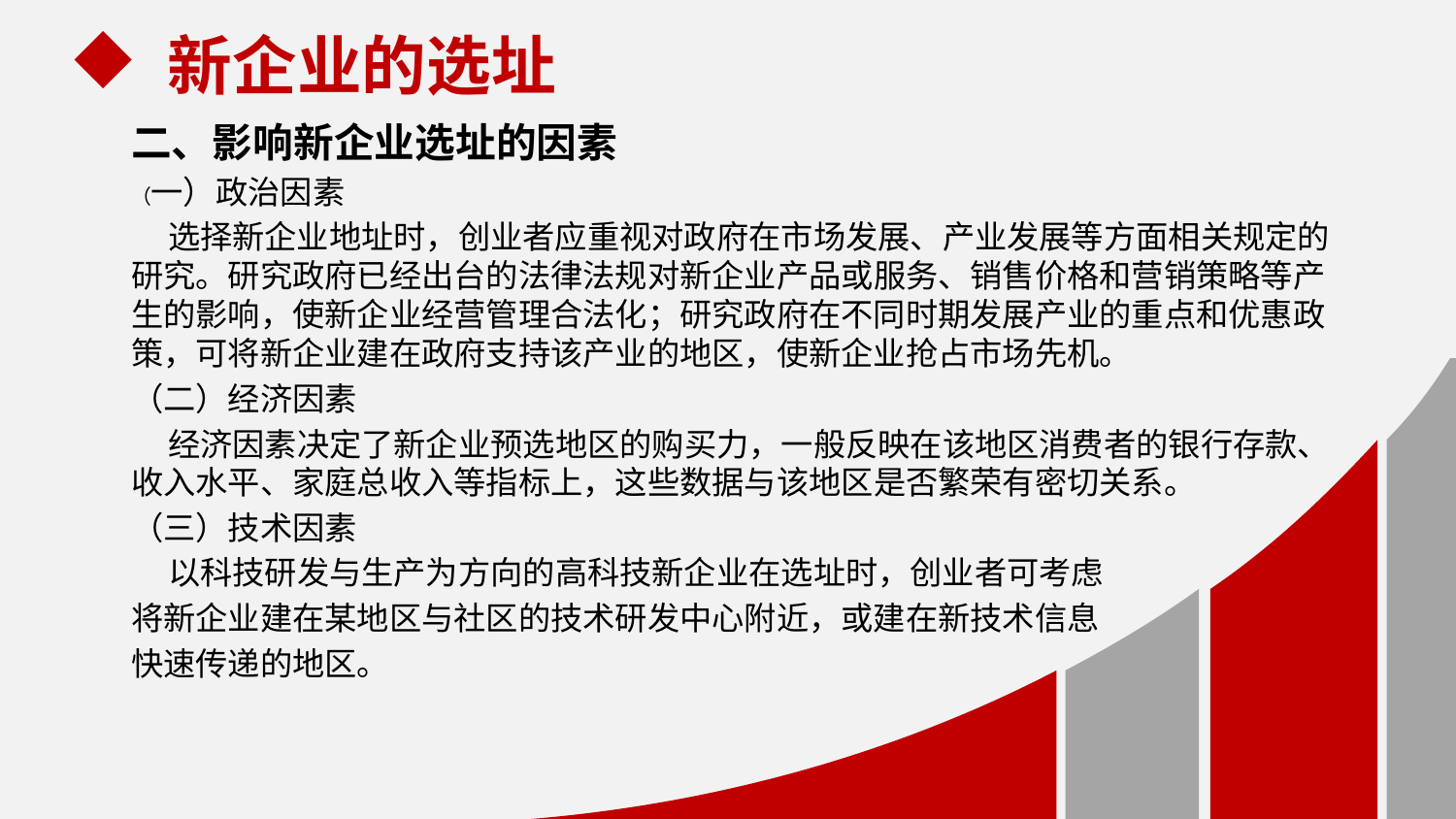

新企业的选址
二、影响新企业选址的因素
（一）政治因素
    选择新企业地址时，创业者应重视对政府在市场发展、产业发展等方面相关规定的研究。研究政府已经出台的法律法规对新企业产品或服务、销售价格和营销策略等产生的影响，使新企业经营管理合法化；研究政府在不同时期发展产业的重点和优惠政策，可将新企业建在政府支持该产业的地区，使新企业抢占市场先机。
（二）经济因素
    经济因素决定了新企业预选地区的购买力，一般反映在该地区消费者的银行存款、收入水平、家庭总收入等指标上，这些数据与该地区是否繁荣有密切关系。
（三）技术因素
    以科技研发与生产为方向的高科技新企业在选址时，创业者可考虑
将新企业建在某地区与社区的技术研发中心附近，或建在新技术信息
快速传递的地区。